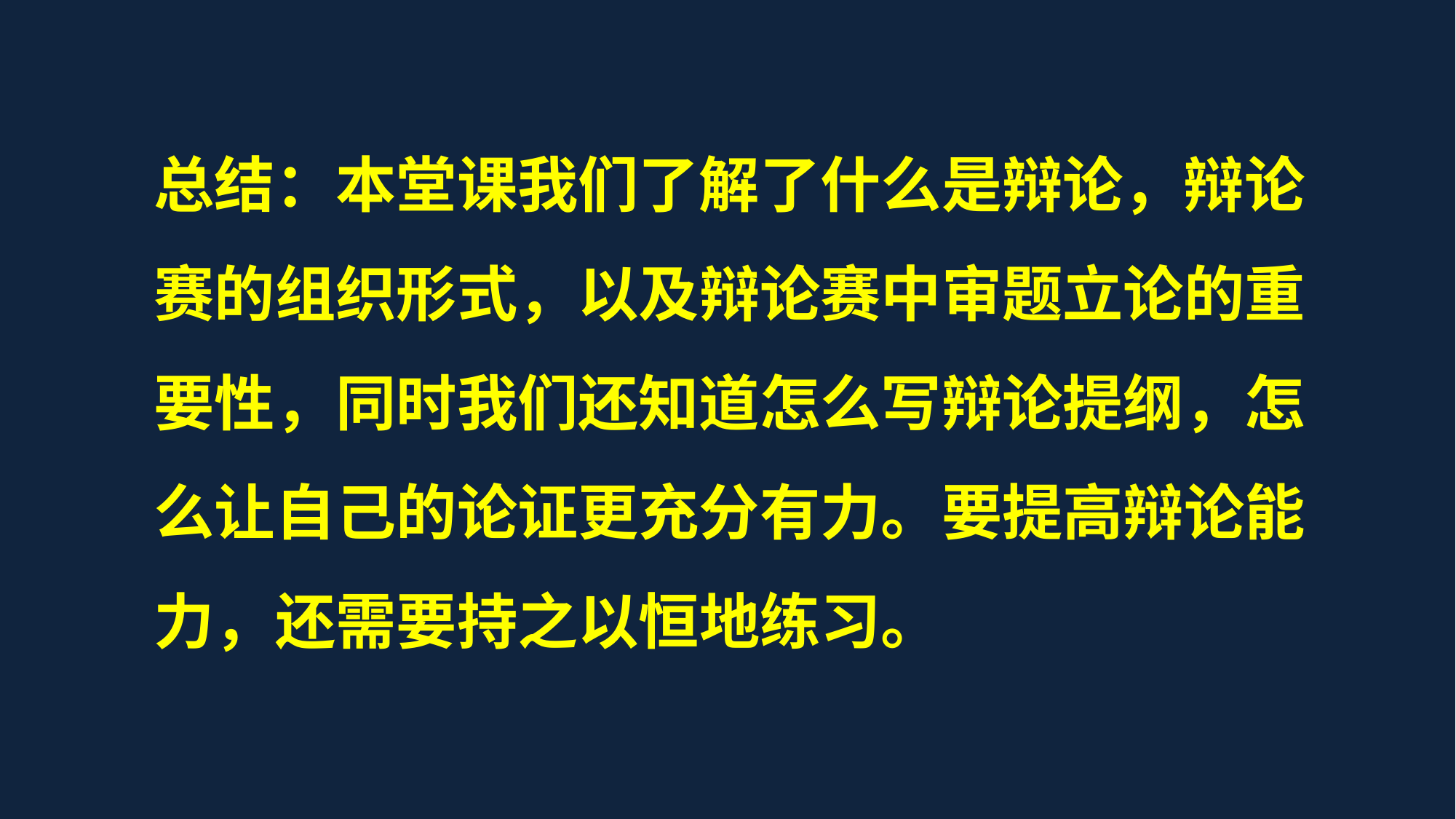

总结：本堂课我们了解了什么是辩论，辩论赛的组织形式，以及辩论赛中审题立论的重要性，同时我们还知道怎么写辩论提纲，怎么让自己的论证更充分有力。要提高辩论能力，还需要持之以恒地练习。